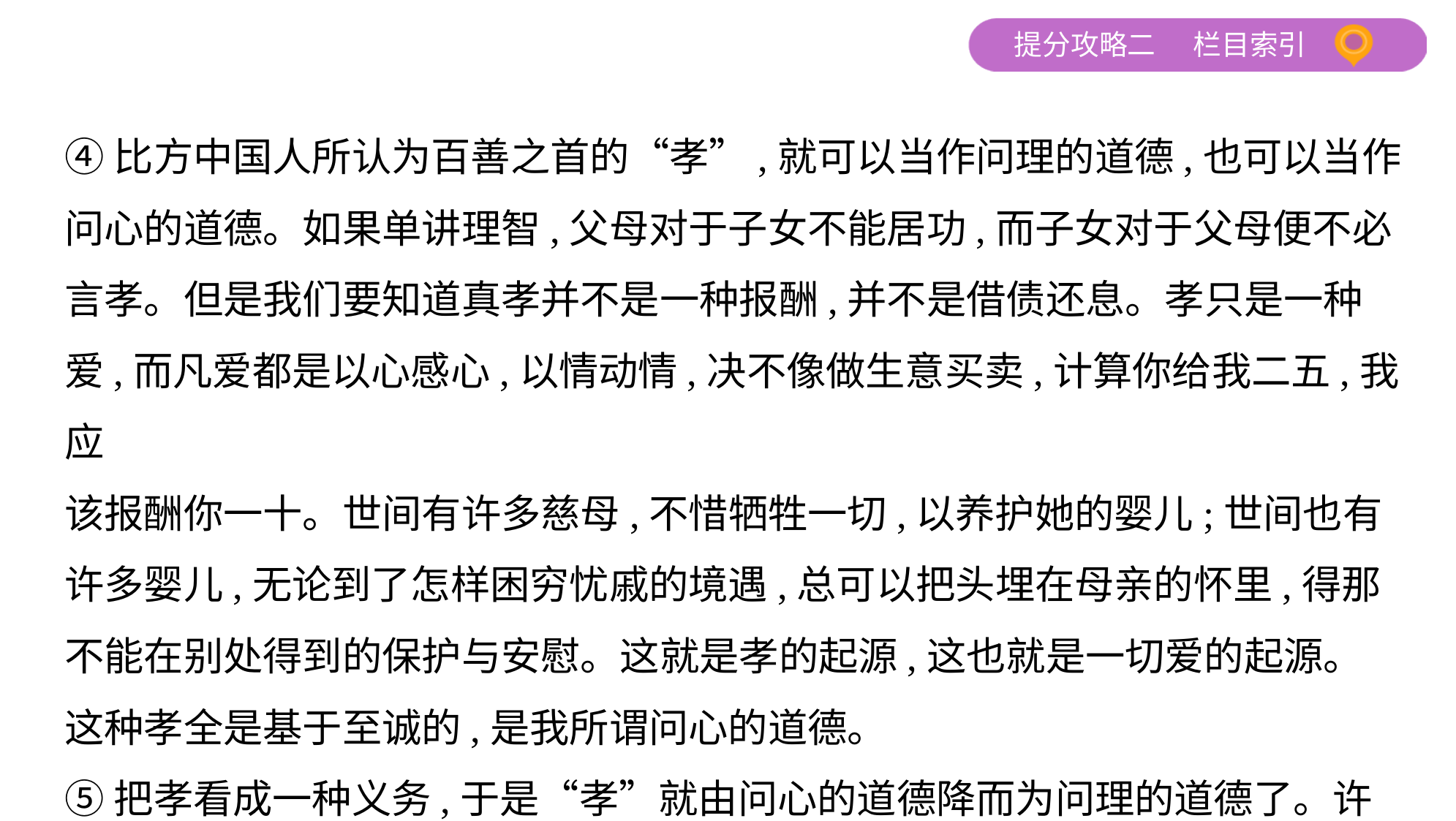

④比方中国人所认为百善之首的“孝”,就可以当作问理的道德,也可以当作
问心的道德。如果单讲理智,父母对于子女不能居功,而子女对于父母便不必
言孝。但是我们要知道真孝并不是一种报酬,并不是借债还息。孝只是一种
爱,而凡爱都是以心感心,以情动情,决不像做生意买卖,计算你给我二五,我应
该报酬你一十。世间有许多慈母,不惜牺牲一切,以养护她的婴儿;世间也有
许多婴儿,无论到了怎样困穷忧戚的境遇,总可以把头埋在母亲的怀里,得那
不能在别处得到的保护与安慰。这就是孝的起源,这也就是一切爱的起源。
这种孝全是基于至诚的,是我所谓问心的道德。
⑤把孝看成一种义务,于是“孝”就由问心的道德降而为问理的道德了。许